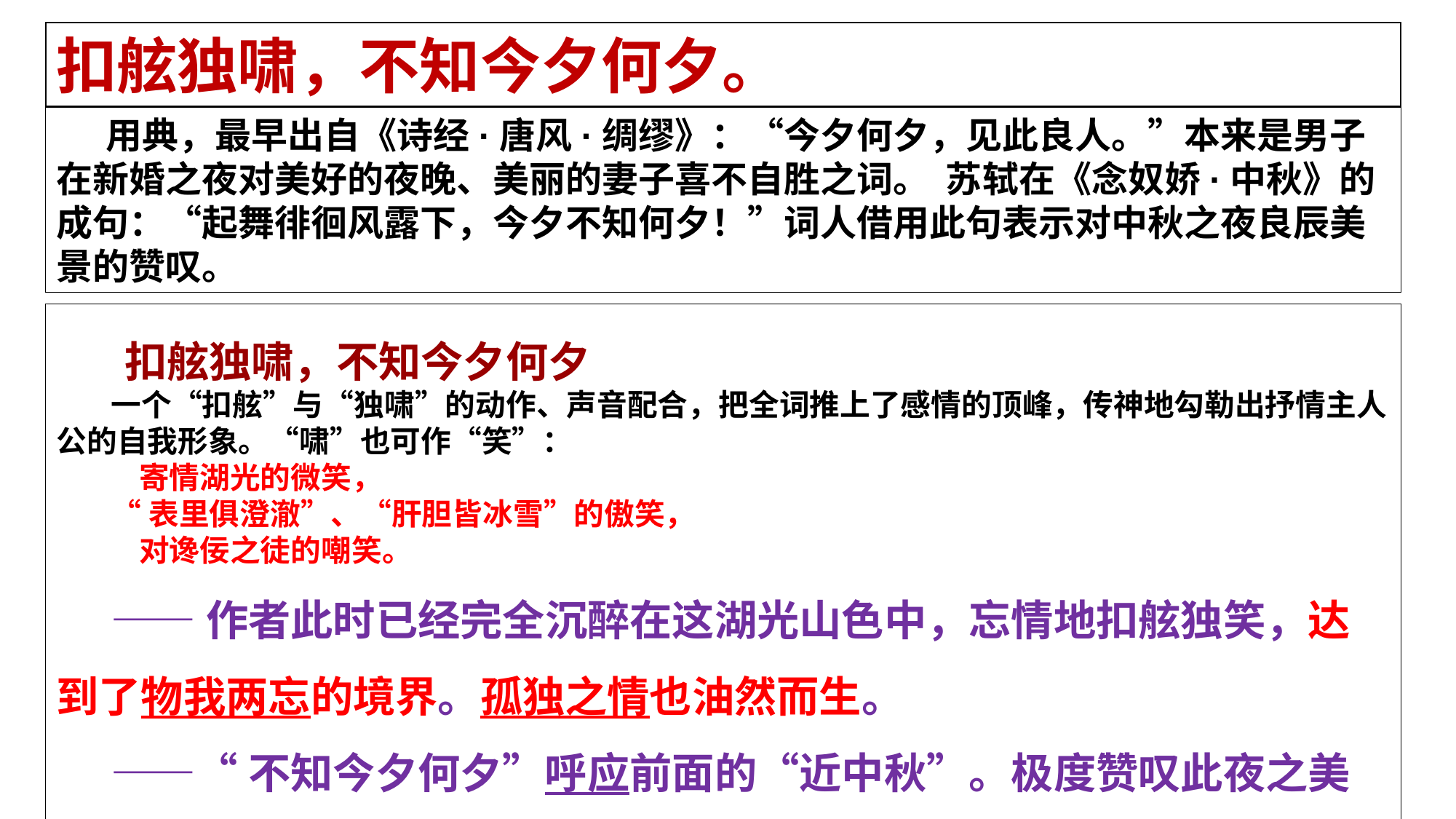

扣舷独啸，不知今夕何夕。
     用典，最早出自《诗经·唐风·绸缪》：“今夕何夕，见此良人。”本来是男子在新婚之夜对美好的夜晚、美丽的妻子喜不自胜之词。  苏轼在《念奴娇·中秋》的成句：“起舞徘徊风露下，今夕不知何夕！”词人借用此句表示对中秋之夜良辰美景的赞叹。
      扣舷独啸，不知今夕何夕
一个“扣舷”与“独啸”的动作、声音配合，把全词推上了感情的顶峰，传神地勾勒出抒情主人公的自我形象。“啸”也可作“笑”：
   寄情湖光的微笑，
“表里俱澄澈”、“肝胆皆冰雪”的傲笑，
   对谗佞之徒的嘲笑。
——作者此时已经完全沉醉在这湖光山色中，忘情地扣舷独笑，达到了物我两忘的境界。孤独之情也油然而生。
——“不知今夕何夕”呼应前面的“近中秋”。极度赞叹此夜之美好。